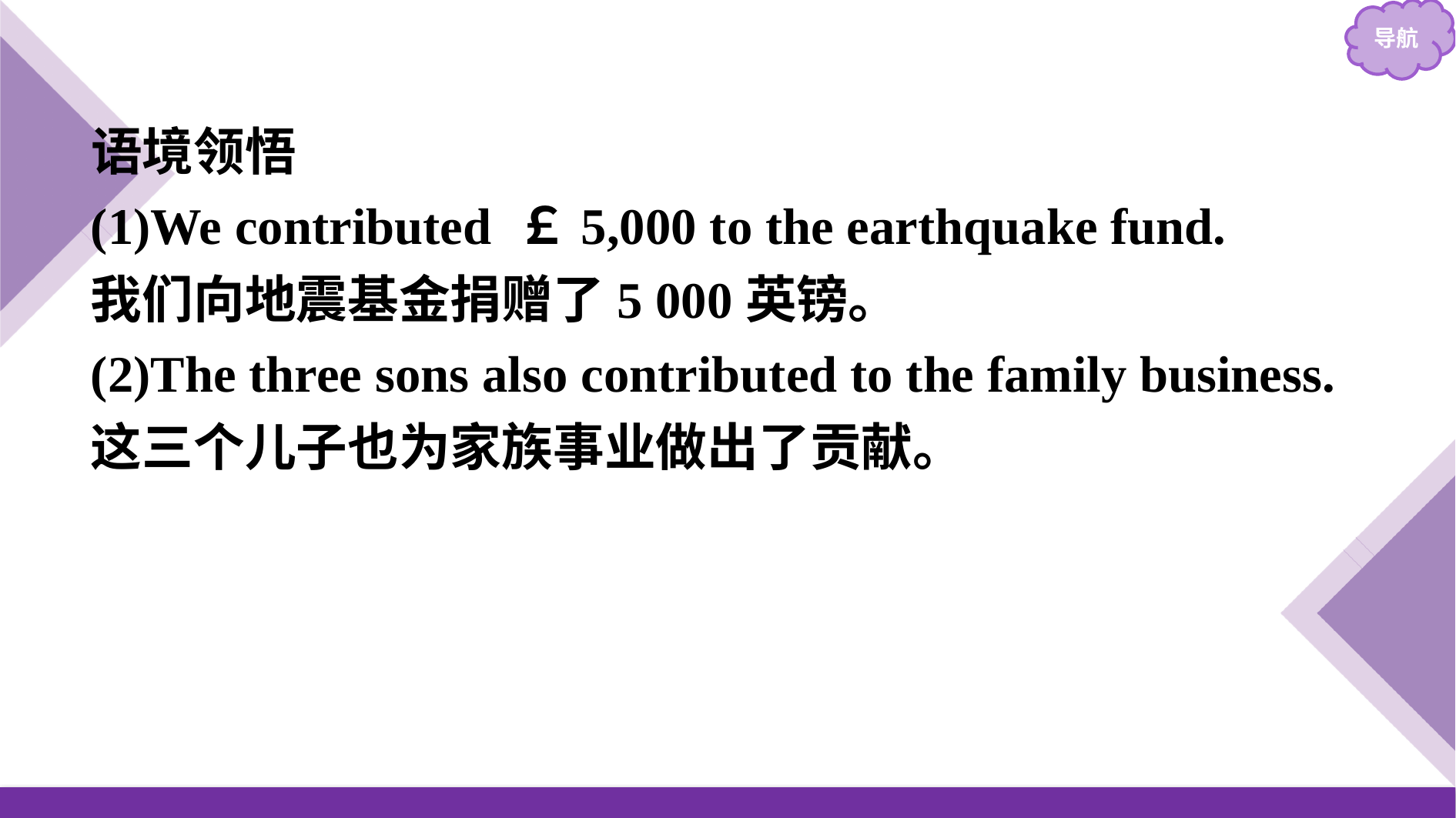

语境领悟
(1)We contributed ￡5,000 to the earthquake fund.
我们向地震基金捐赠了5 000英镑。
(2)The three sons also contributed to the family business.
这三个儿子也为家族事业做出了贡献。